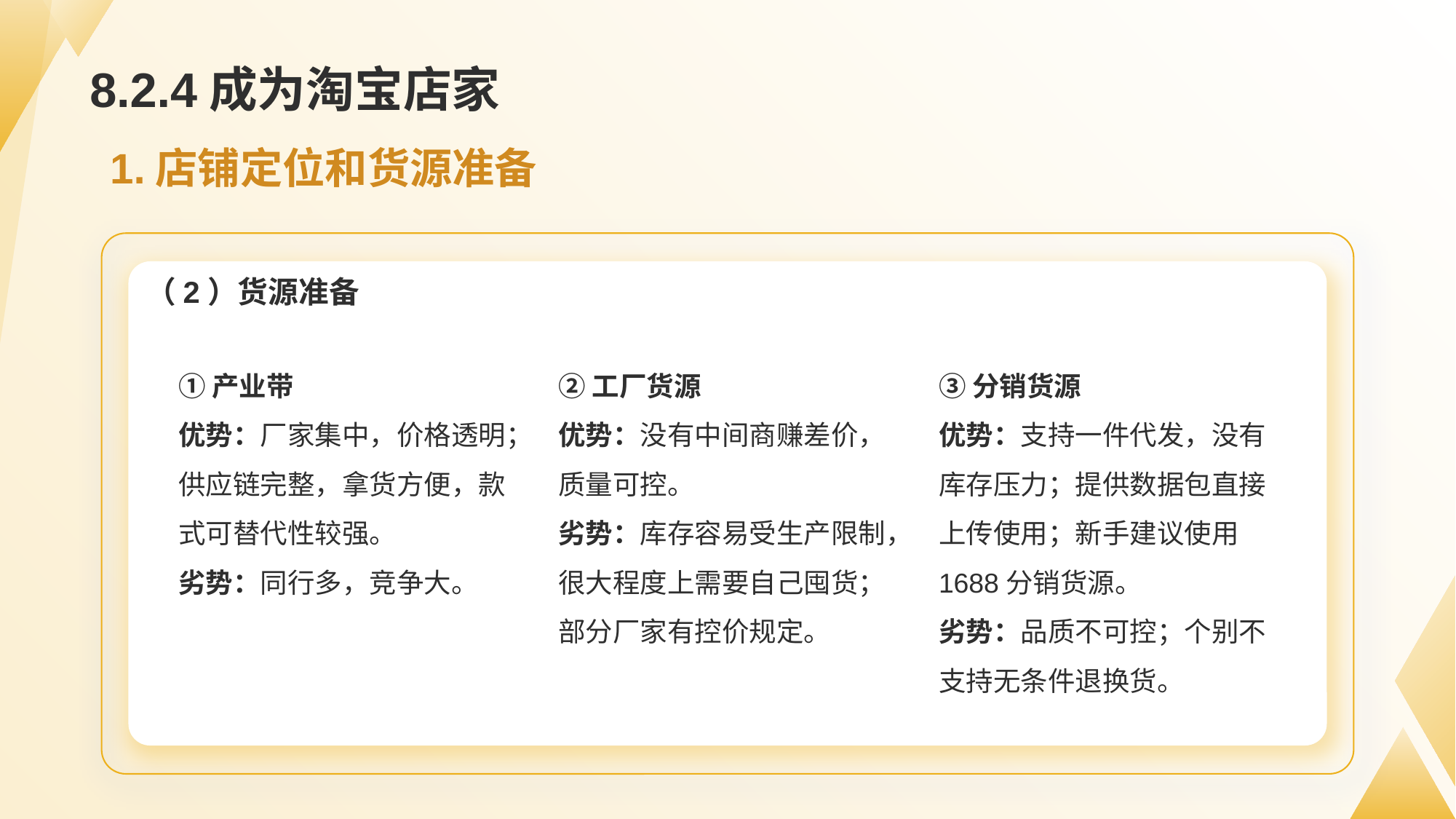

# 8.2.4成为淘宝店家
1.店铺定位和货源准备

（2）货源准备

①产业带
优势：厂家集中，价格透明；供应链完整，拿货方便，款式可替代性较强。
劣势：同行多，竞争大。
②工厂货源
优势：没有中间商赚差价，质量可控。
劣势：库存容易受生产限制，很大程度上需要自己囤货；部分厂家有控价规定。
③分销货源
优势：支持一件代发，没有库存压力；提供数据包直接上传使用；新手建议使用
1688分销货源。
劣势：品质不可控；个别不支持无条件退换货。